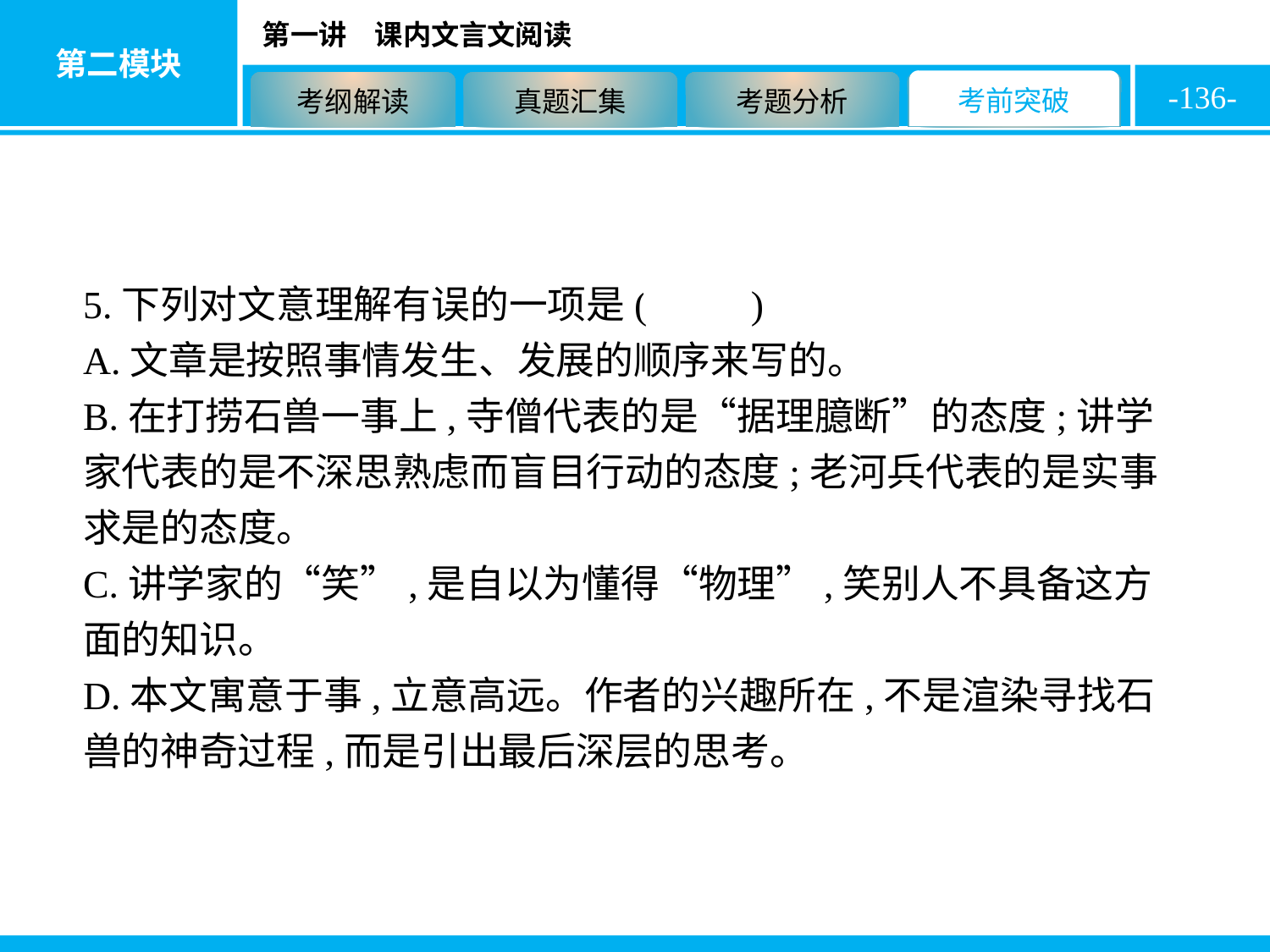

-136-
5.下列对文意理解有误的一项是(    B    )
A.文章是按照事情发生、发展的顺序来写的。
B.在打捞石兽一事上,寺僧代表的是“据理臆断”的态度;讲学家代表的是不深思熟虑而盲目行动的态度;老河兵代表的是实事求是的态度。
C.讲学家的“笑”,是自以为懂得“物理”,笑别人不具备这方面的知识。
D.本文寓意于事,立意高远。作者的兴趣所在,不是渲染寻找石兽的神奇过程,而是引出最后深层的思考。